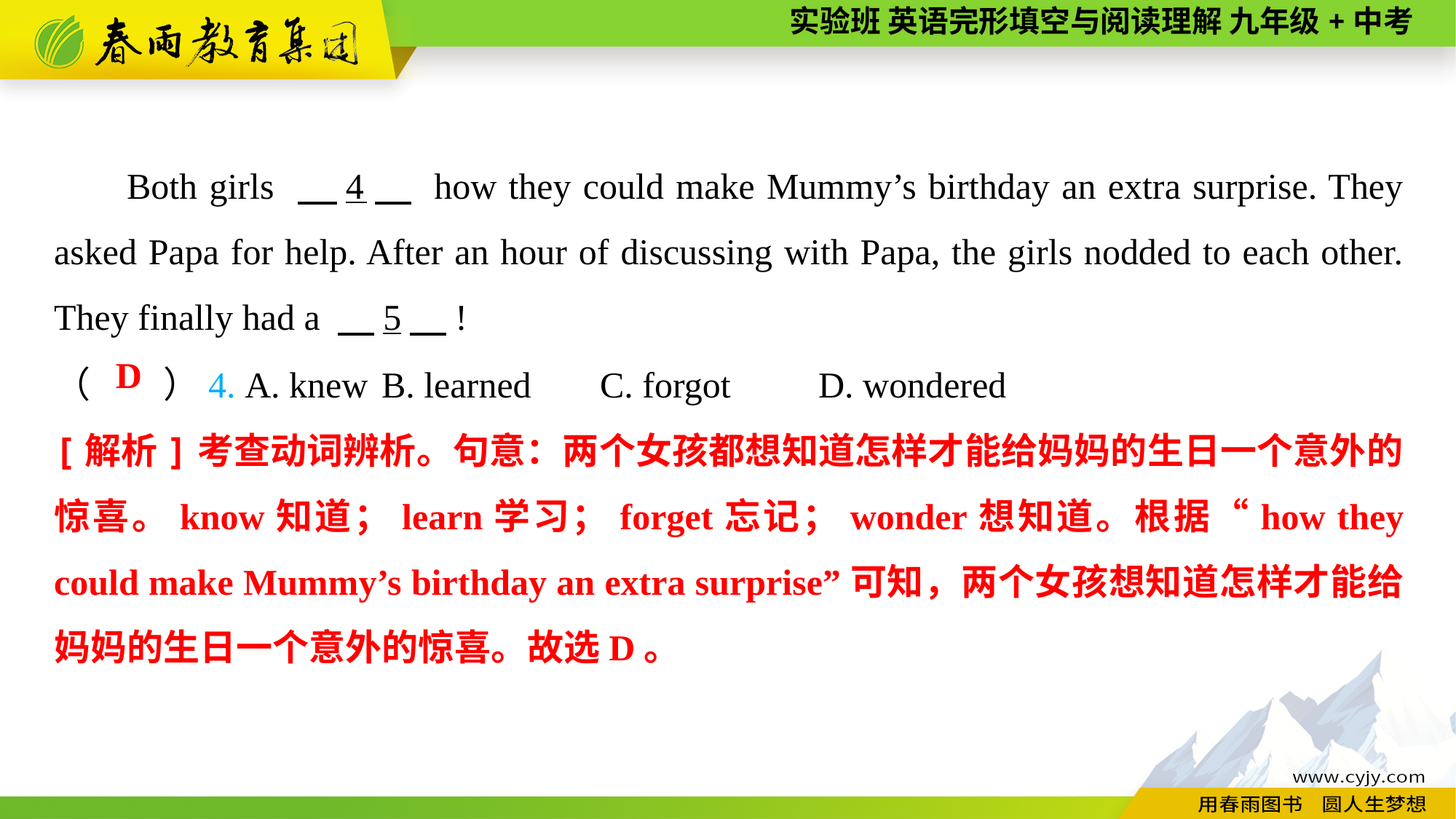

Both girls 　4　 how they could make Mummy’s birthday an extra surprise. They asked Papa for help. After an hour of discussing with Papa, the girls nodded to each other. They finally had a 　5　!
（　　）4. A. knew	B. learned	C. forgot	D. wondered
D
[解析]考查动词辨析。句意：两个女孩都想知道怎样才能给妈妈的生日一个意外的惊喜。know知道；learn学习；forget忘记；wonder想知道。根据“how they could make Mummy’s birthday an extra surprise”可知，两个女孩想知道怎样才能给妈妈的生日一个意外的惊喜。故选D。